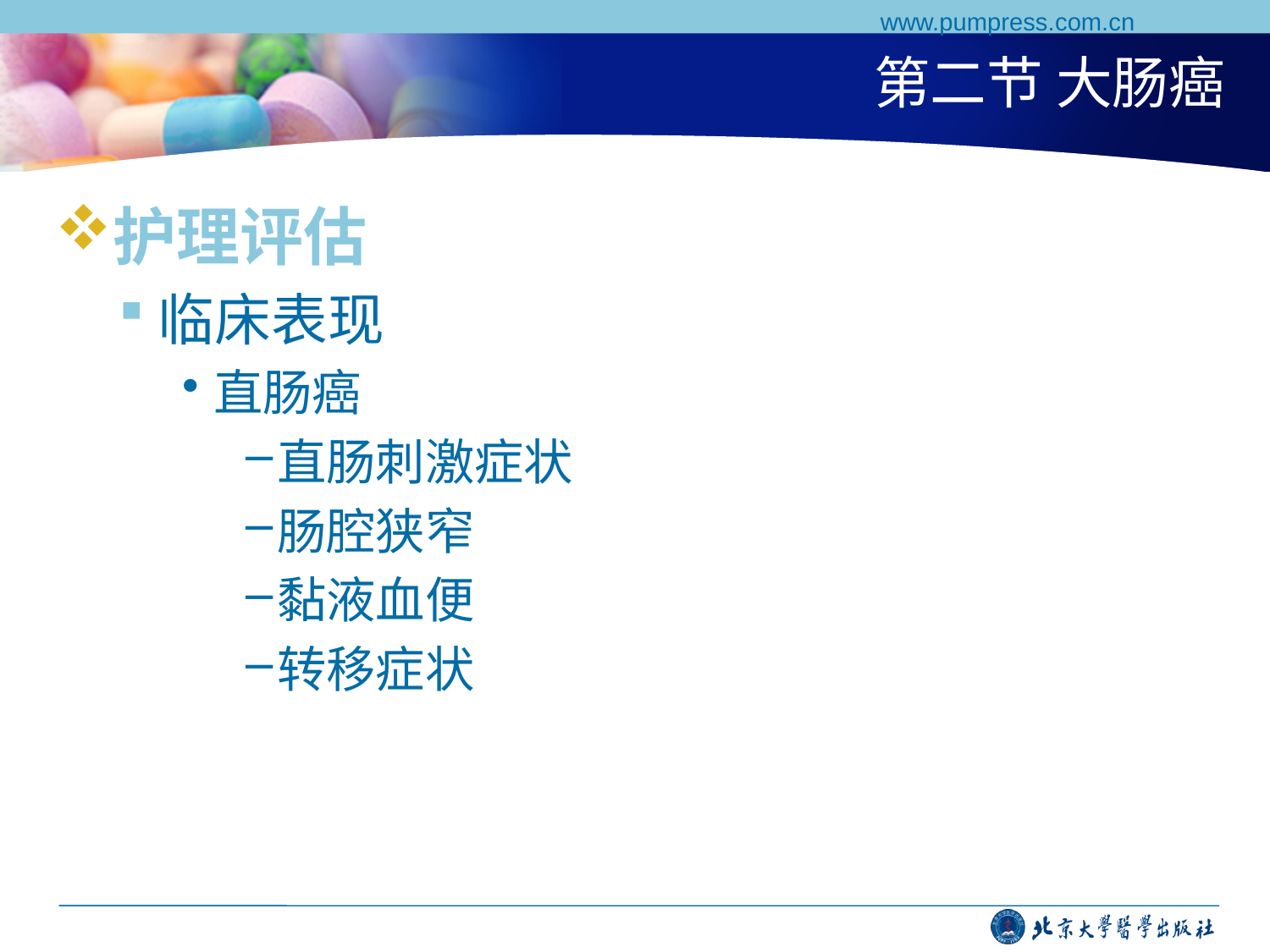

www.pumpress.com.cn
# 第二节 大肠癌
护理评估
临床表现
直肠癌
直肠刺激症状
肠腔狭窄
黏液血便
转移症状